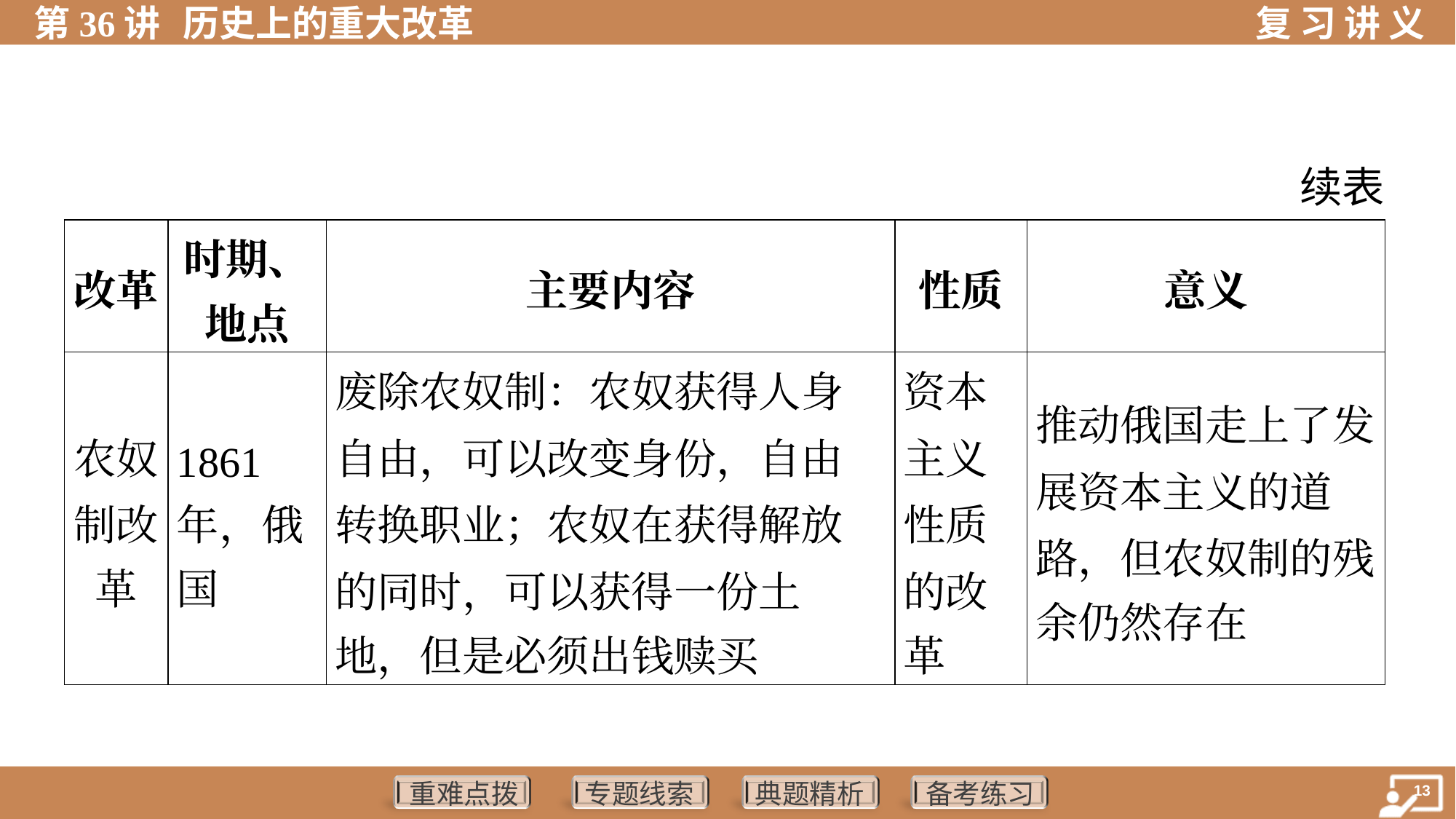

续表
| 改革 | 时期、 地点 | 主要内容 | 性质 | 意义 |
| --- | --- | --- | --- | --- |
| 农奴 制改 革 | 1861 年，俄 国 | 废除农奴制：农奴获得人身 自由，可以改变身份，自由 转换职业；农奴在获得解放 的同时，可以获得一份土 地，但是必须出钱赎买 | 资本 主义 性质 的改 革 | 推动俄国走上了发 展资本主义的道 路，但农奴制的残 余仍然存在 |